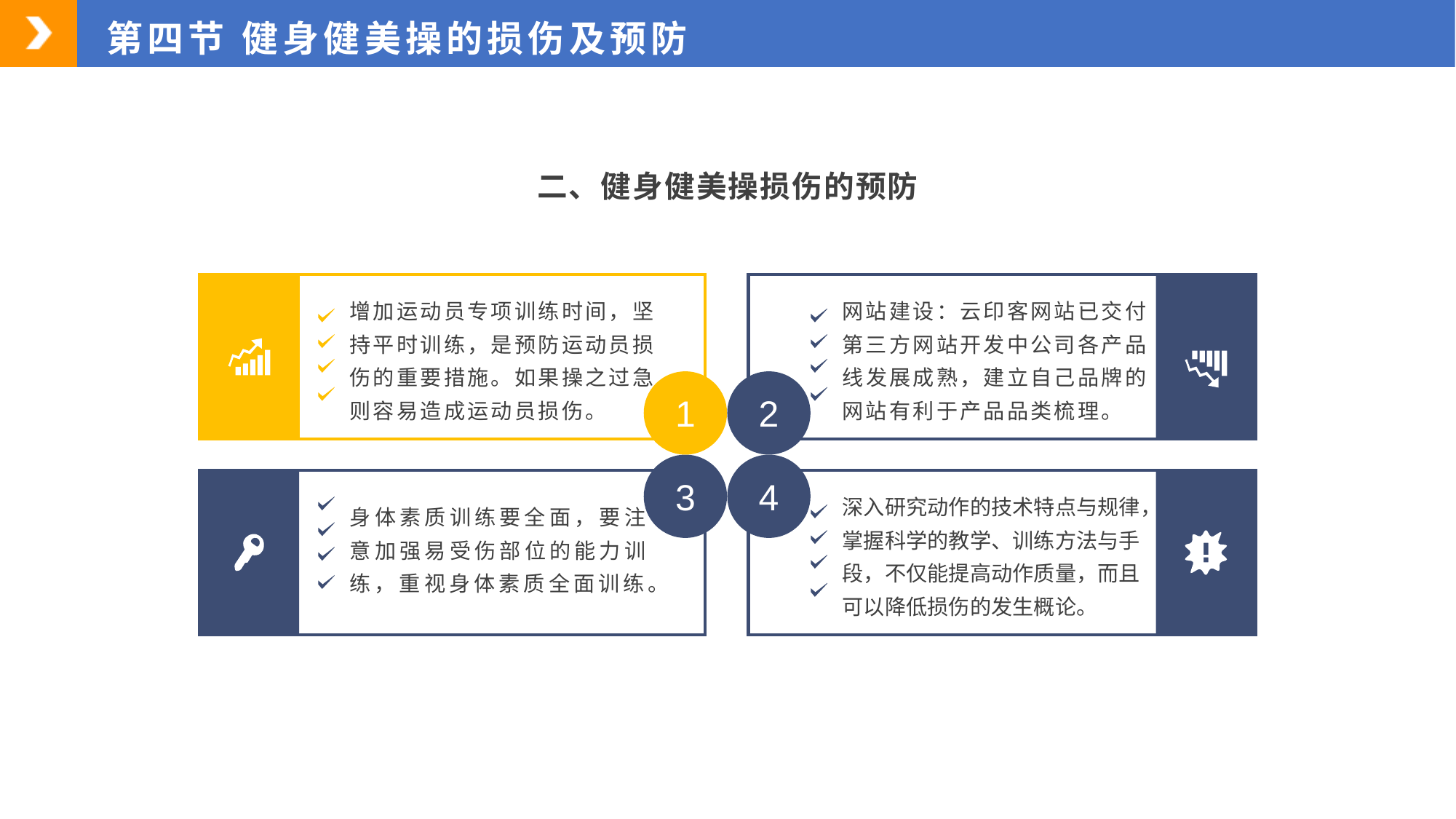

第四节 健身健美操的损伤及预防
二、健身健美操损伤的预防
ss

增加运动员专项训练时间，坚持平时训练，是预防运动员损伤的重要措施。如果操之过急则容易造成运动员损伤。
网站建设：云印客网站已交付第三方网站开发中公司各产品线发展成熟，建立自己品牌的网站有利于产品品类梳理。

2
1

3
4

深入研究动作的技术特点与规律，掌握科学的教学、训练方法与手段，不仅能提高动作质量，而且可以降低损伤的发生概论。

身体素质训练要全面，要注意加强易受伤部位的能力训练，重视身体素质全面训练。